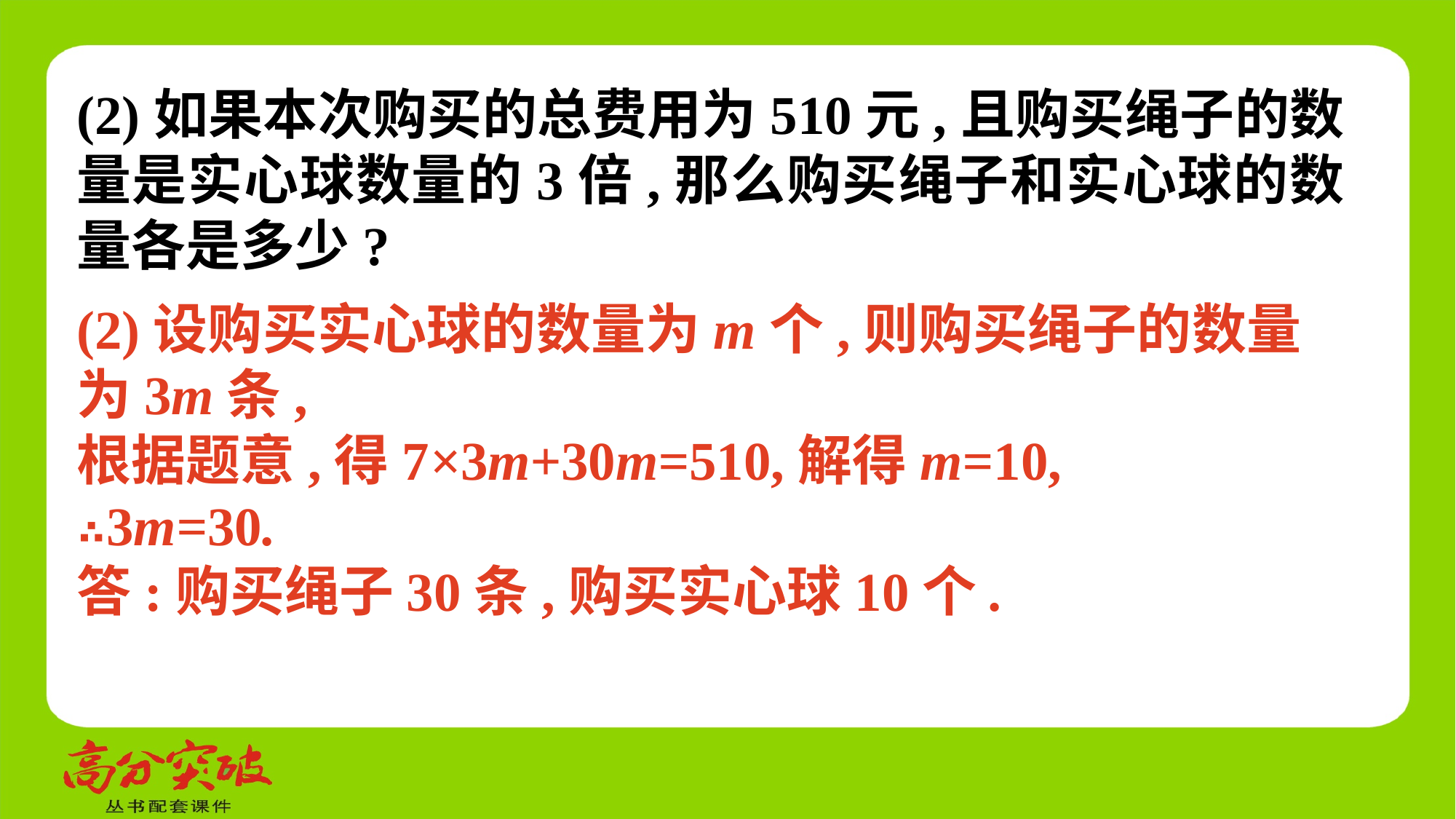

(2)如果本次购买的总费用为510元,且购买绳子的数量是实心球数量的3倍,那么购买绳子和实心球的数量各是多少?
(2)设购买实心球的数量为m个,则购买绳子的数量为3m条,
根据题意,得7×3m+30m=510,解得m=10,
∴3m=30.
答:购买绳子30条,购买实心球10个.